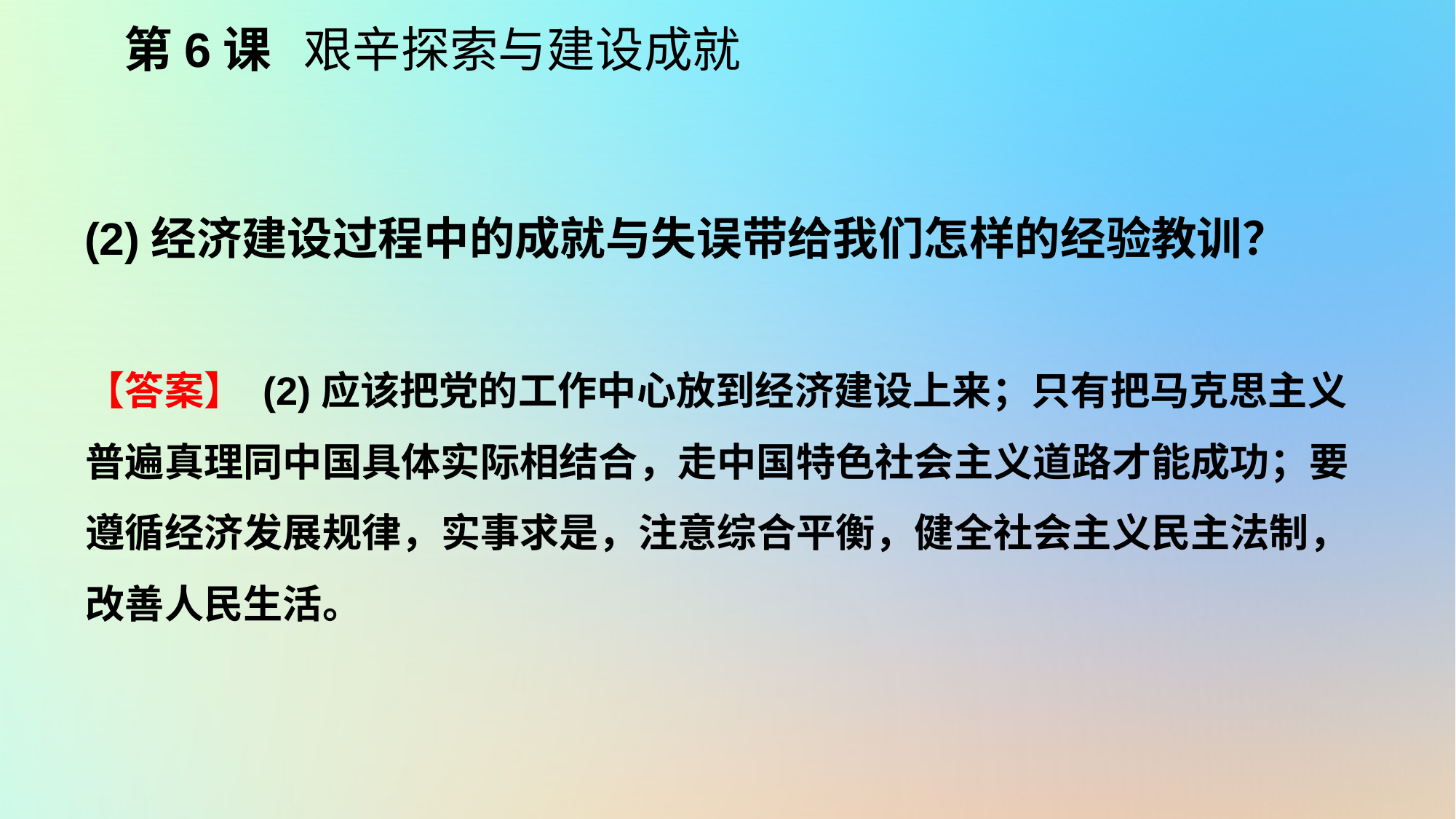

第6课   艰辛探索与建设成就
(2)经济建设过程中的成就与失误带给我们怎样的经验教训？
【答案】 (2)应该把党的工作中心放到经济建设上来；只有把马克思主义普遍真理同中国具体实际相结合，走中国特色社会主义道路才能成功；要遵循经济发展规律，实事求是，注意综合平衡，健全社会主义民主法制，改善人民生活。